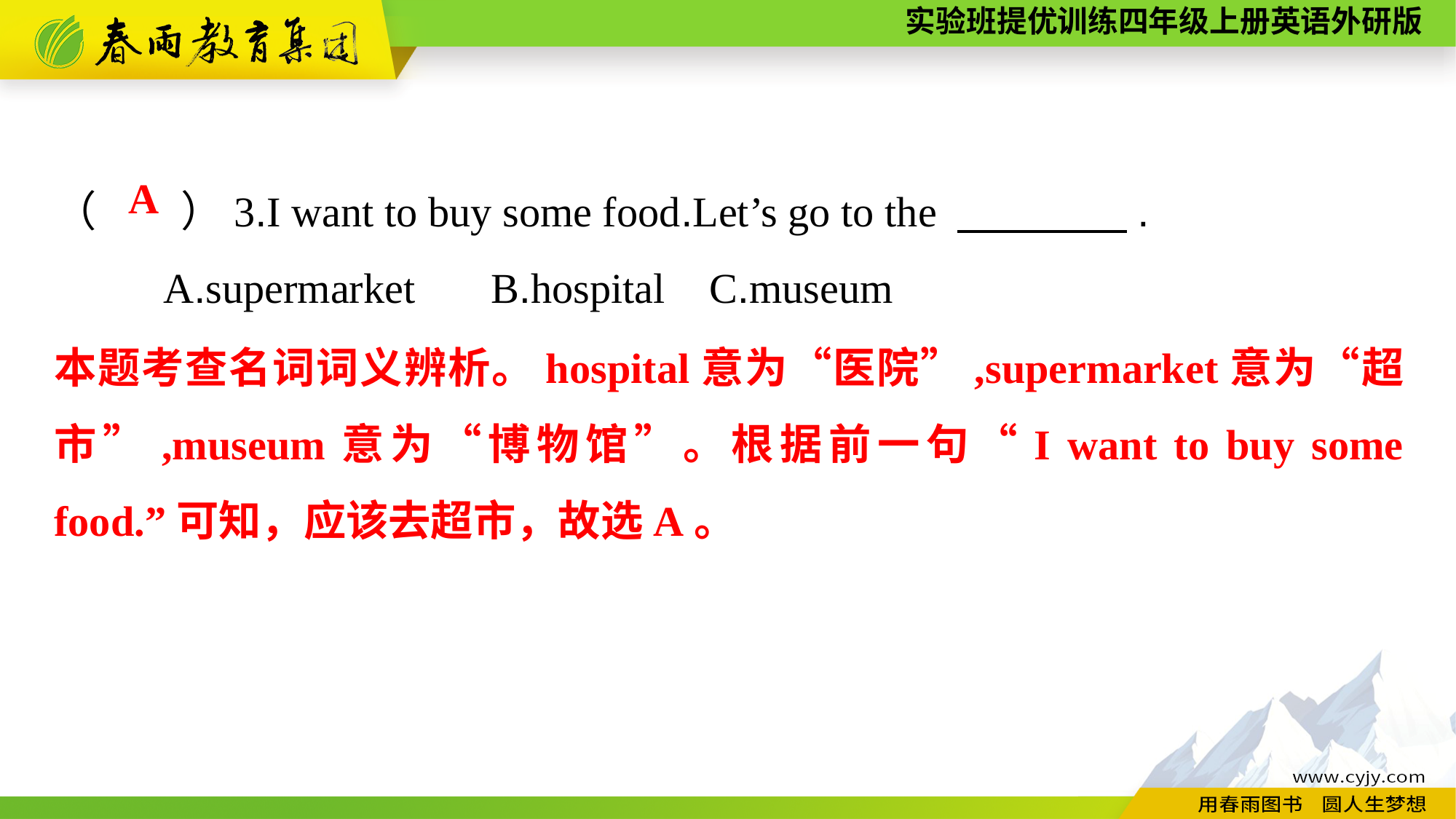

（　　）3.I want to buy some food.Let’s go to the 　　　　.
	A.supermarket	B.hospital	C.museum
A
本题考查名词词义辨析。hospital意为“医院”,supermarket意为“超市”,museum意为“博物馆”。根据前一句“I want to buy some food.”可知，应该去超市，故选A。